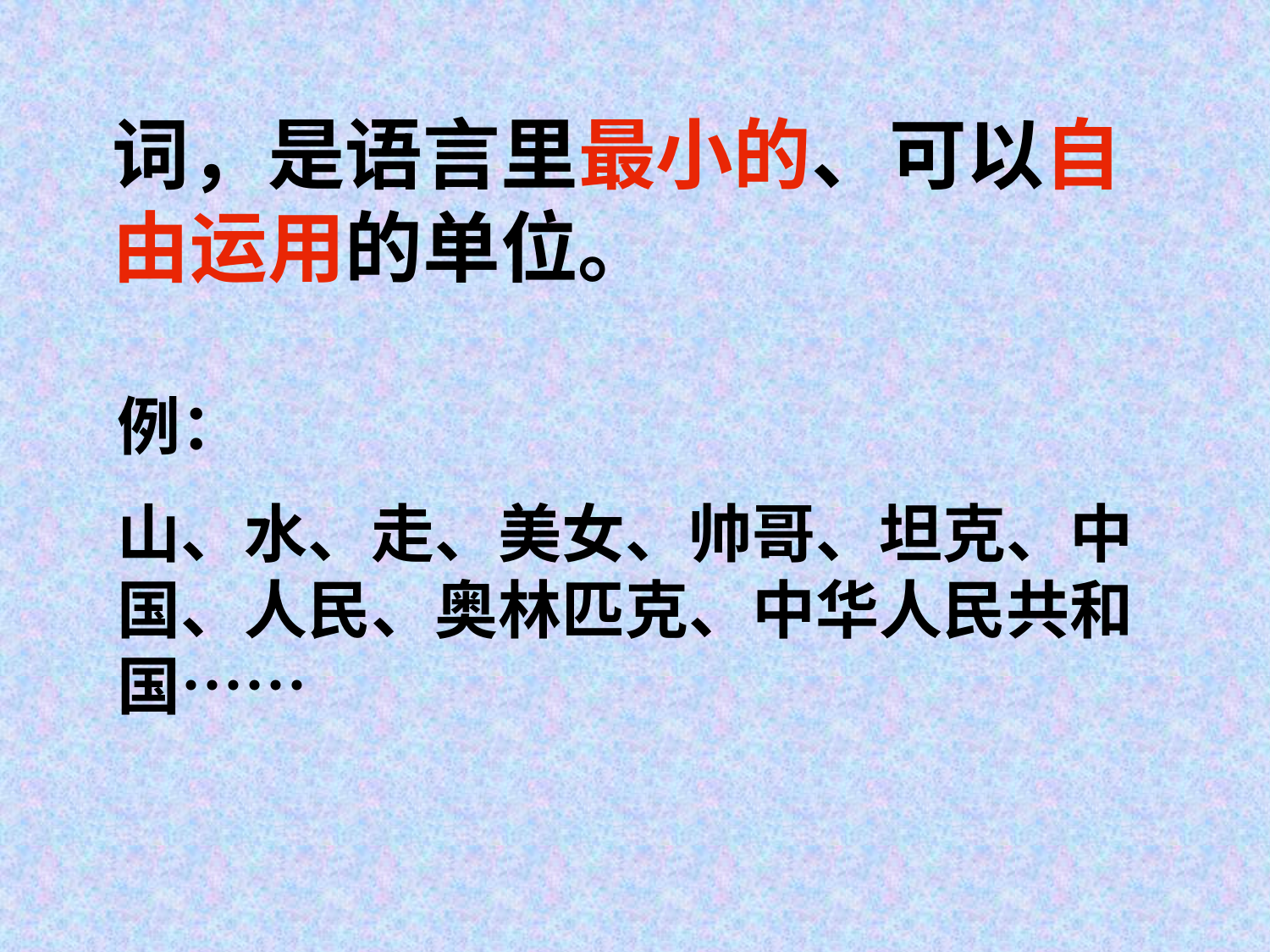

词，是语言里最小的、可以自由运用的单位。
例：
山、水、走、美女、帅哥、坦克、中国、人民、奥林匹克、中华人民共和国……